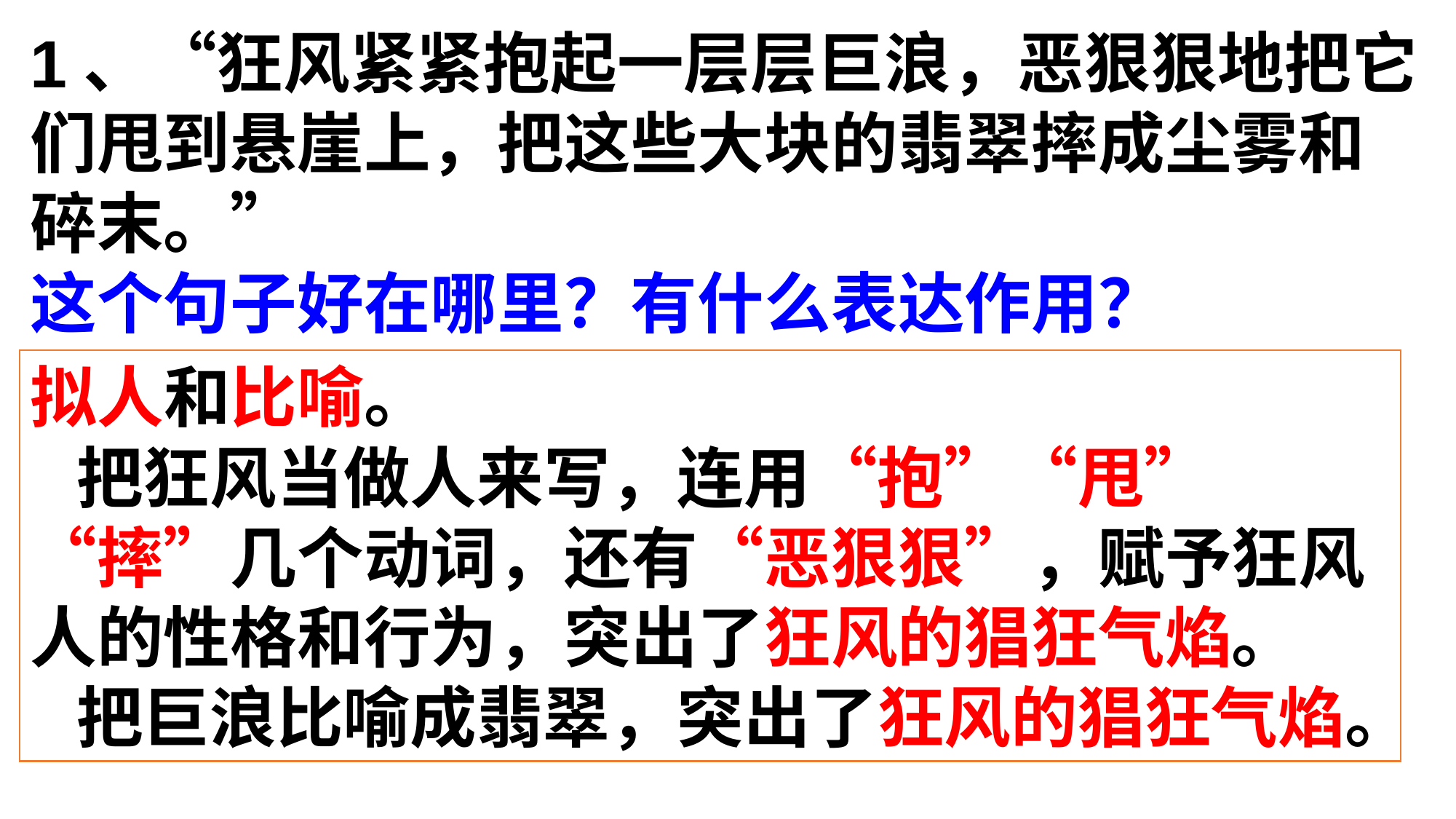

1、“狂风紧紧抱起一层层巨浪，恶狠狠地把它们甩到悬崖上，把这些大块的翡翠摔成尘雾和碎末。”
这个句子好在哪里？有什么表达作用？
拟人和比喻。
  把狂风当做人来写，连用“抱”“甩”“摔”几个动词，还有“恶狠狠”，赋予狂风人的性格和行为，突出了狂风的猖狂气焰。
  把巨浪比喻成翡翠，突出了狂风的猖狂气焰。